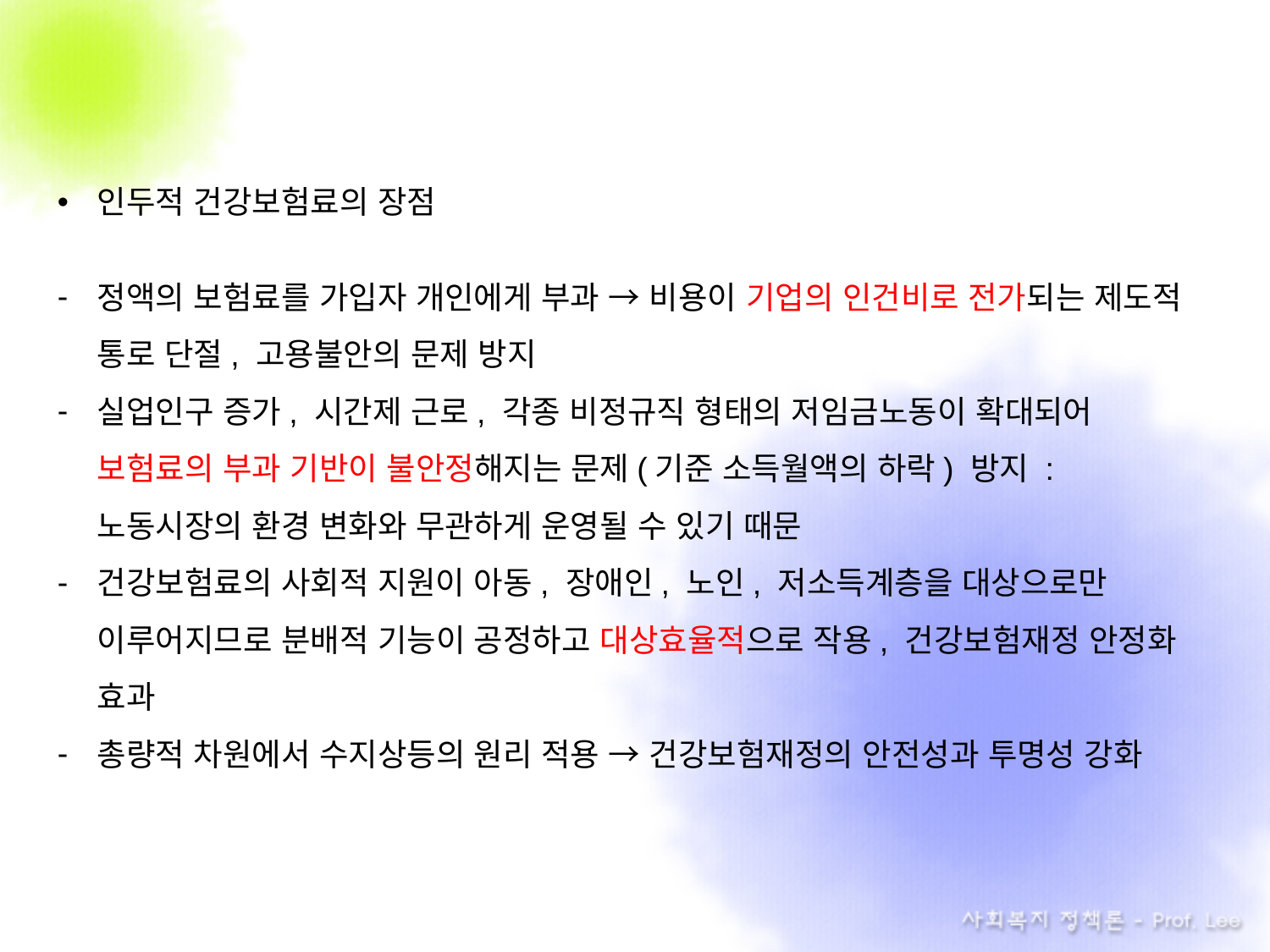

인두적 건강보험료의 장점

정액의 보험료를 가입자 개인에게 부과 → 비용이 기업의 인건비로 전가되는 제도적 통로 단절, 고용불안의 문제 방지
실업인구 증가, 시간제 근로, 각종 비정규직 형태의 저임금노동이 확대되어 보험료의 부과 기반이 불안정해지는 문제(기준 소득월액의 하락) 방지 : 노동시장의 환경 변화와 무관하게 운영될 수 있기 때문
건강보험료의 사회적 지원이 아동, 장애인, 노인, 저소득계층을 대상으로만 이루어지므로 분배적 기능이 공정하고 대상효율적으로 작용, 건강보험재정 안정화 효과
총량적 차원에서 수지상등의 원리 적용 → 건강보험재정의 안전성과 투명성 강화